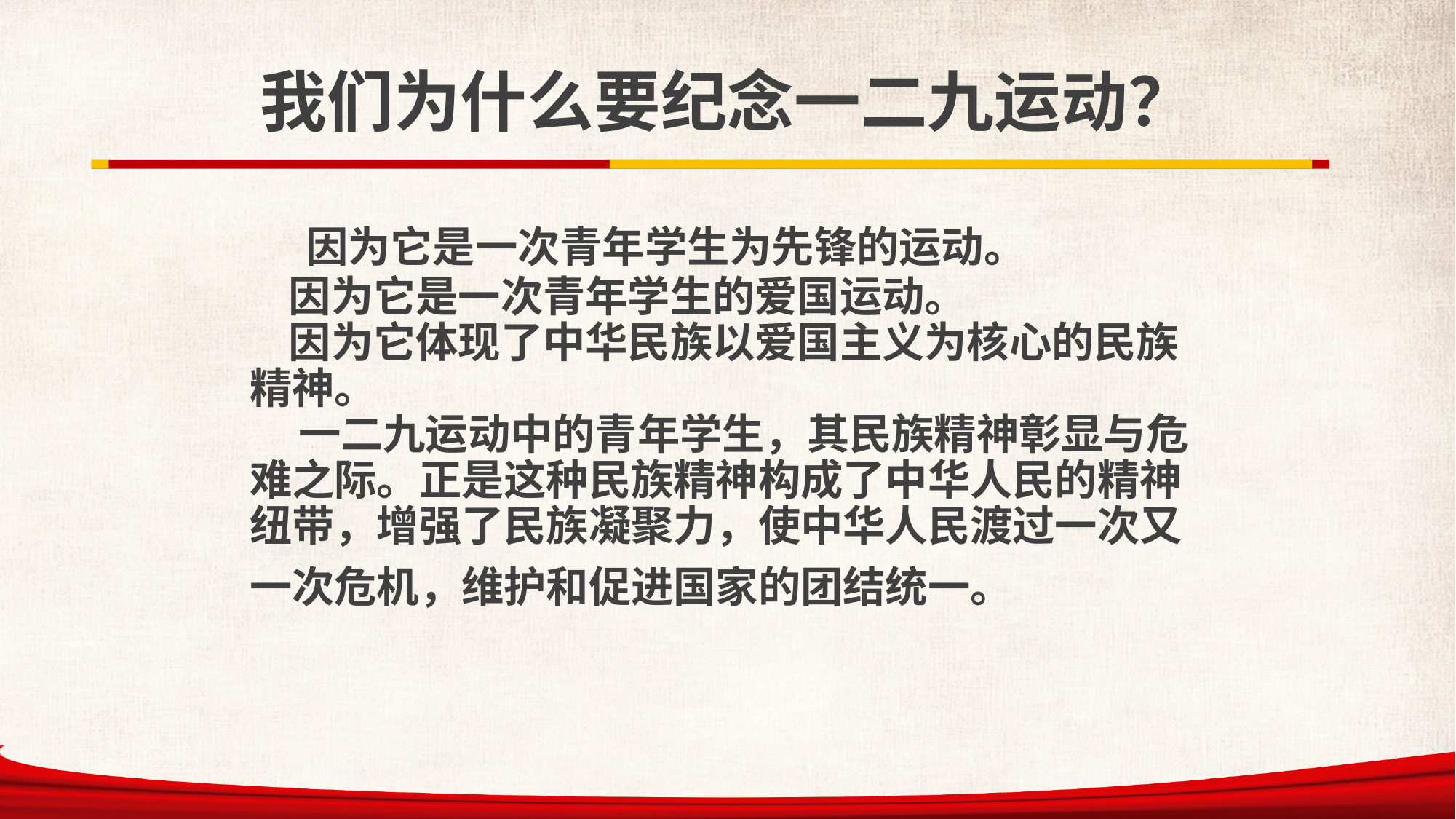

我们为什么要纪念一二九运动？
   因为它是一次青年学生为先锋的运动。
   因为它是一次青年学生的爱国运动。
   因为它体现了中华民族以爱国主义为核心的民族精神。
    一二九运动中的青年学生，其民族精神彰显与危难之际。正是这种民族精神构成了中华人民的精神纽带，增强了民族凝聚力，使中华人民渡过一次又一次危机，维护和促进国家的团结统一。